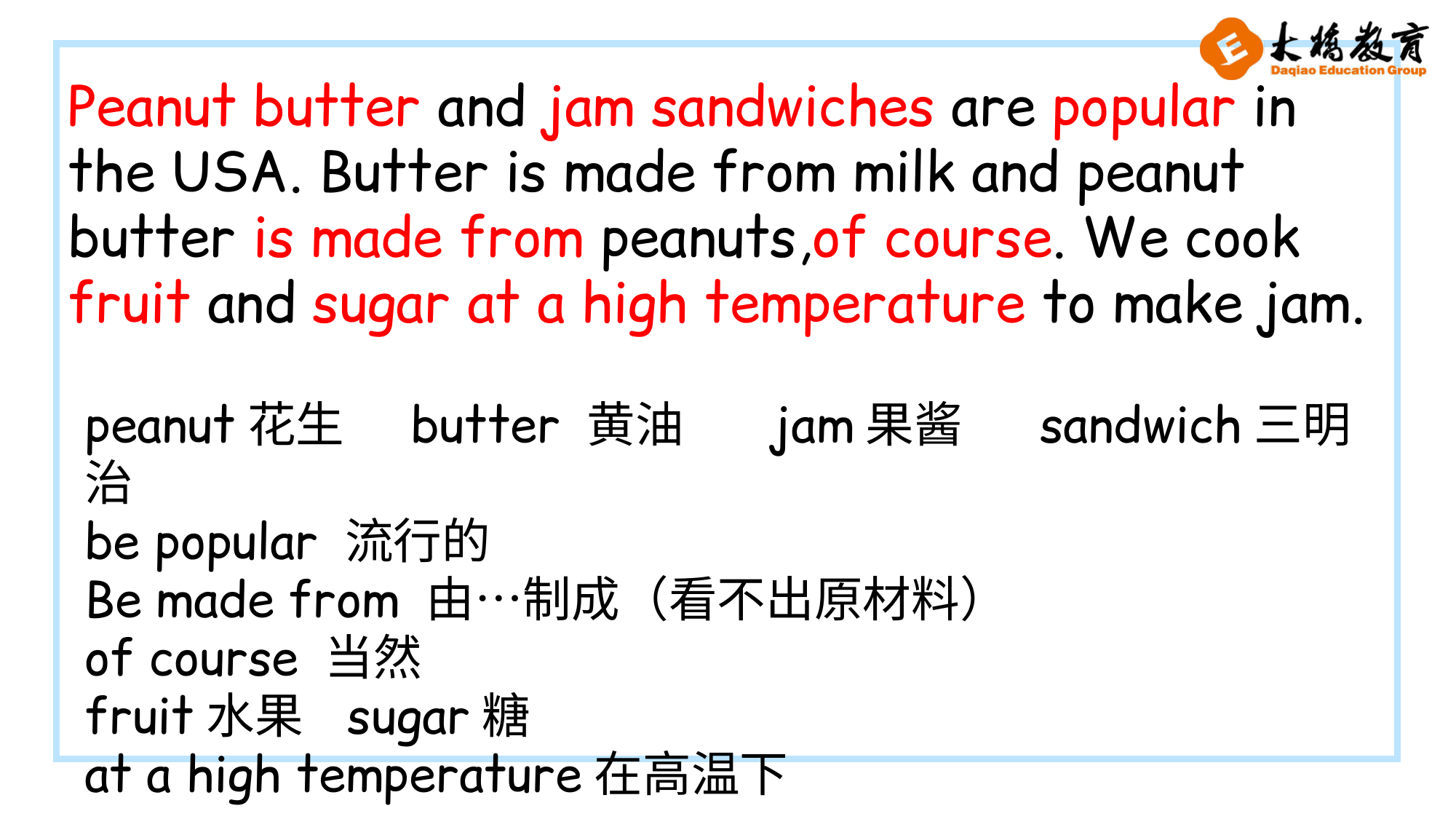

Peanut butter and jam sandwiches are popular in the USA. Butter is made from milk and peanut butter is made from peanuts,of course. We cook fruit and sugar at a high temperature to make jam.
peanut花生     butter 黄油       jam果酱      sandwich三明治
be popular 流行的
Be made from 由…制成（看不出原材料）
of course 当然
fruit水果   sugar糖
at a high temperature在高温下